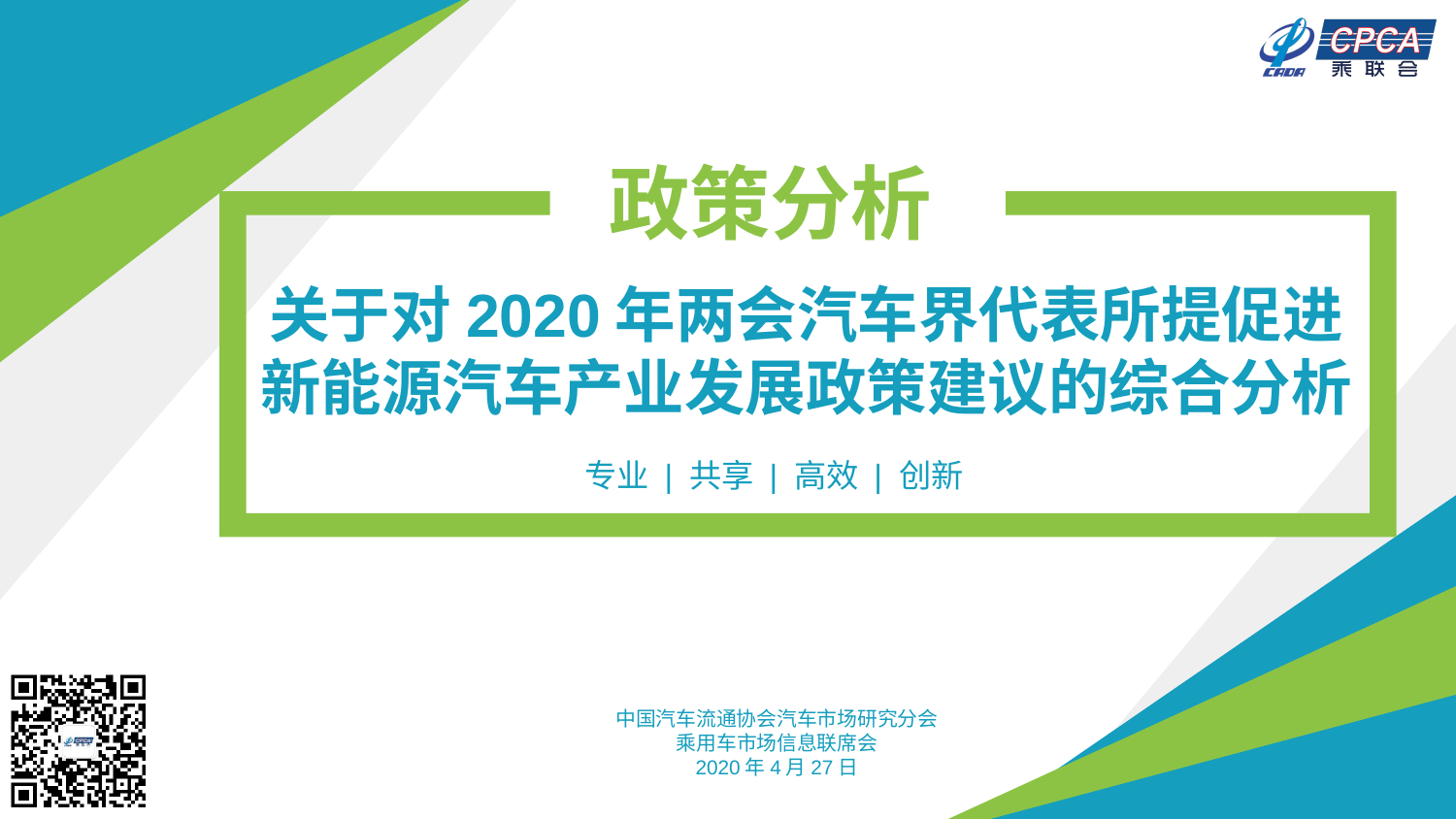

关于对2020年两会汽车界代表所提促进新能源汽车产业发展政策建议的综合分析
中国汽车流通协会汽车市场研究分会
乘用车市场信息联席会
2020年4月27日